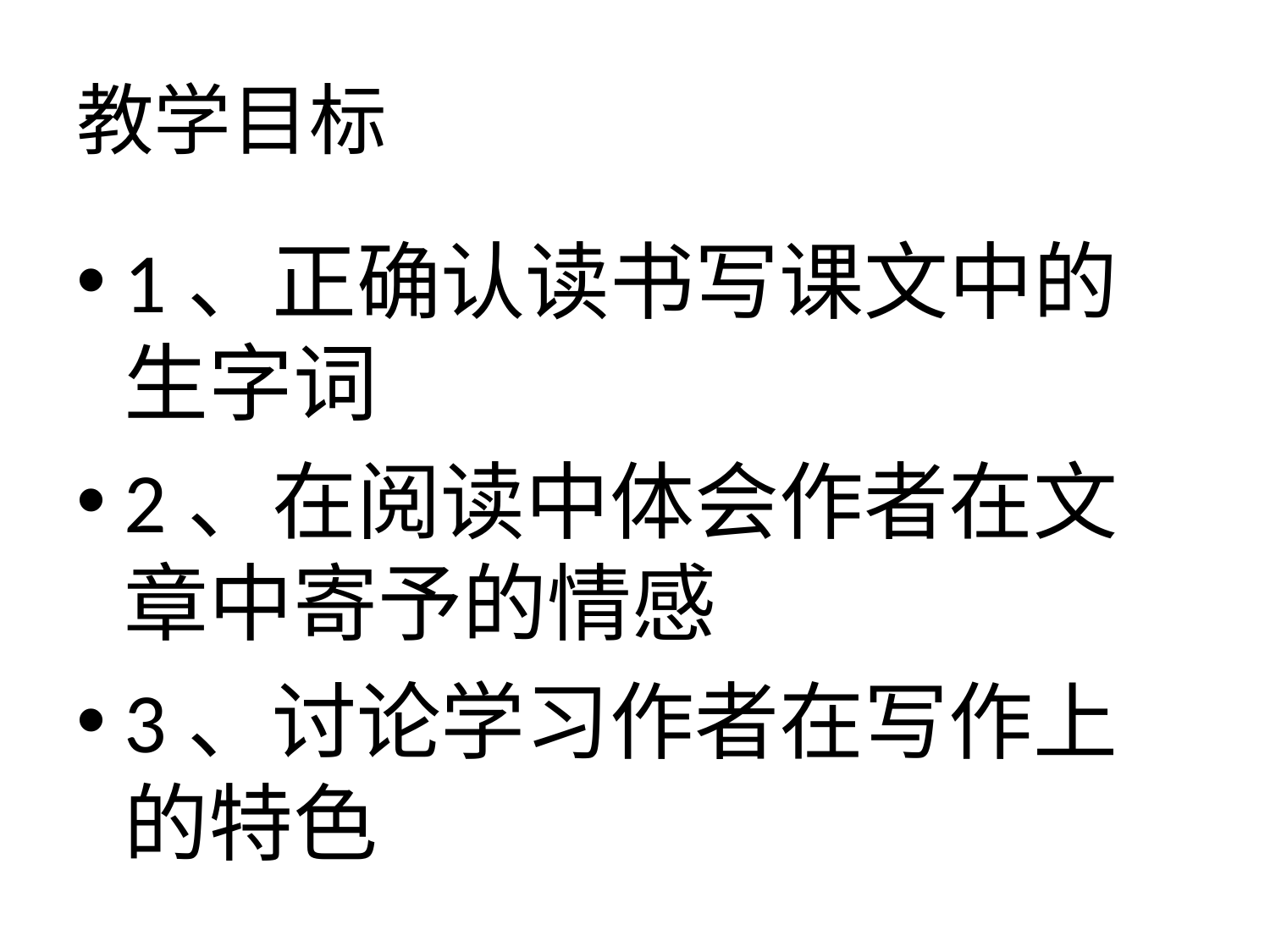

# 教学目标
1、正确认读书写课文中的生字词
2、在阅读中体会作者在文章中寄予的情感
3、讨论学习作者在写作上的特色